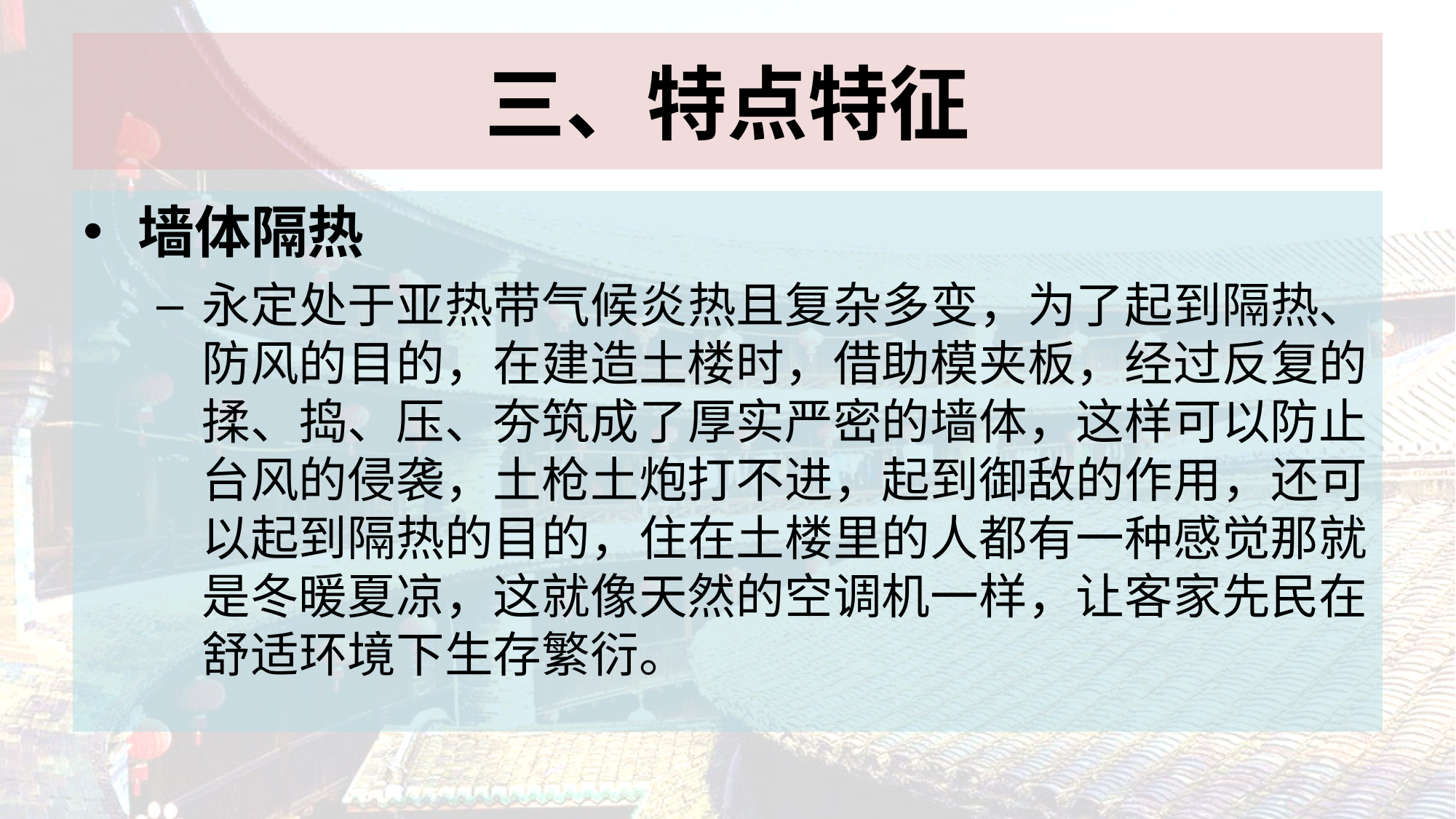

# 三、特点特征
墙体隔热
永定处于亚热带气候炎热且复杂多变，为了起到隔热、防风的目的，在建造土楼时，借助模夹板，经过反复的揉、捣、压、夯筑成了厚实严密的墙体，这样可以防止台风的侵袭，土枪土炮打不进，起到御敌的作用，还可以起到隔热的目的，住在土楼里的人都有一种感觉那就是冬暖夏凉，这就像天然的空调机一样，让客家先民在舒适环境下生存繁衍。